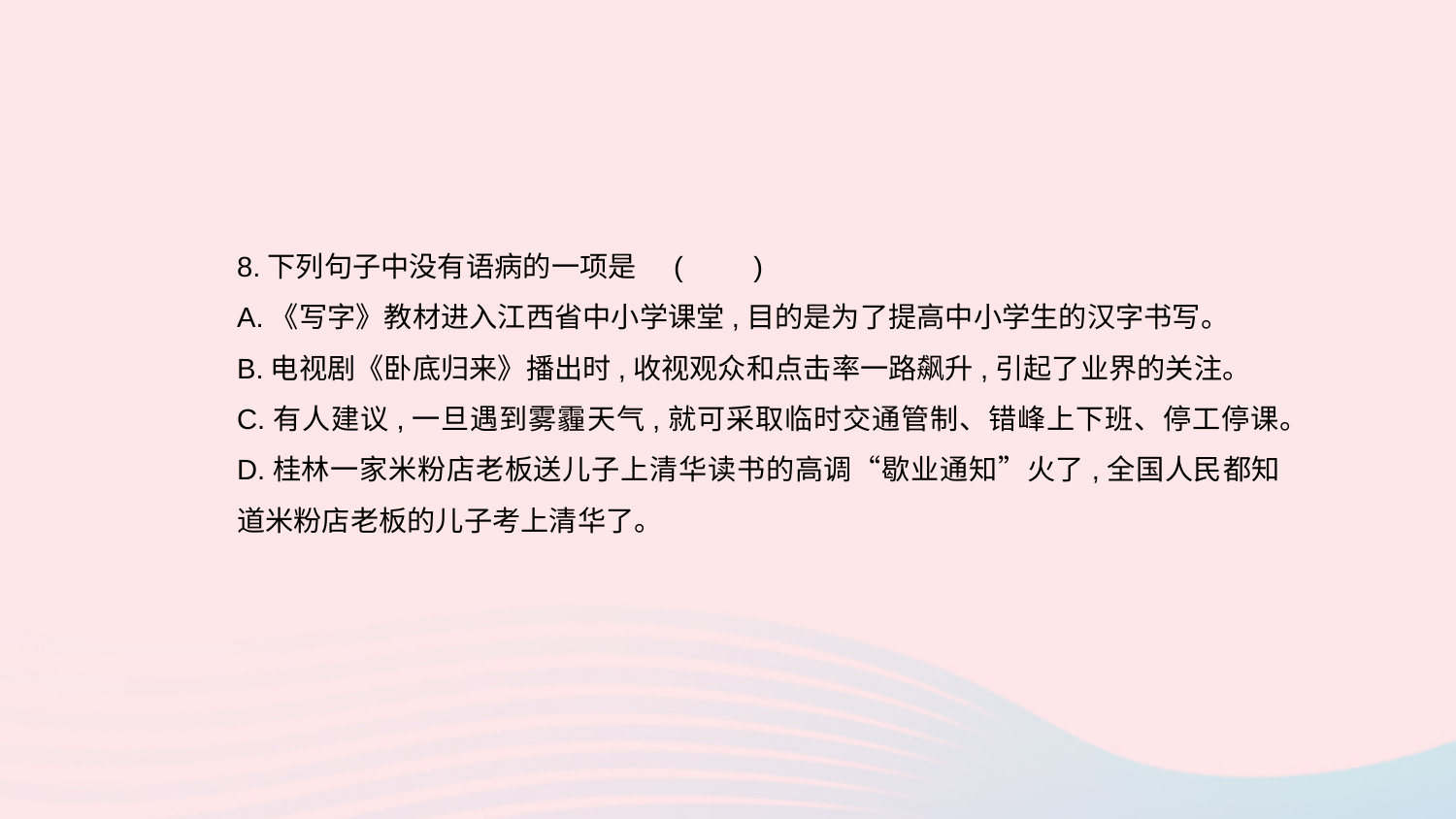

8.下列句子中没有语病的一项是	(　　)
A.《写字》教材进入江西省中小学课堂,目的是为了提高中小学生的汉字书写。
B.电视剧《卧底归来》播出时,收视观众和点击率一路飙升,引起了业界的关注。
C.有人建议,一旦遇到雾霾天气,就可采取临时交通管制、错峰上下班、停工停课。
D.桂林一家米粉店老板送儿子上清华读书的高调“歇业通知”火了,全国人民都知道米粉店老板的儿子考上清华了。